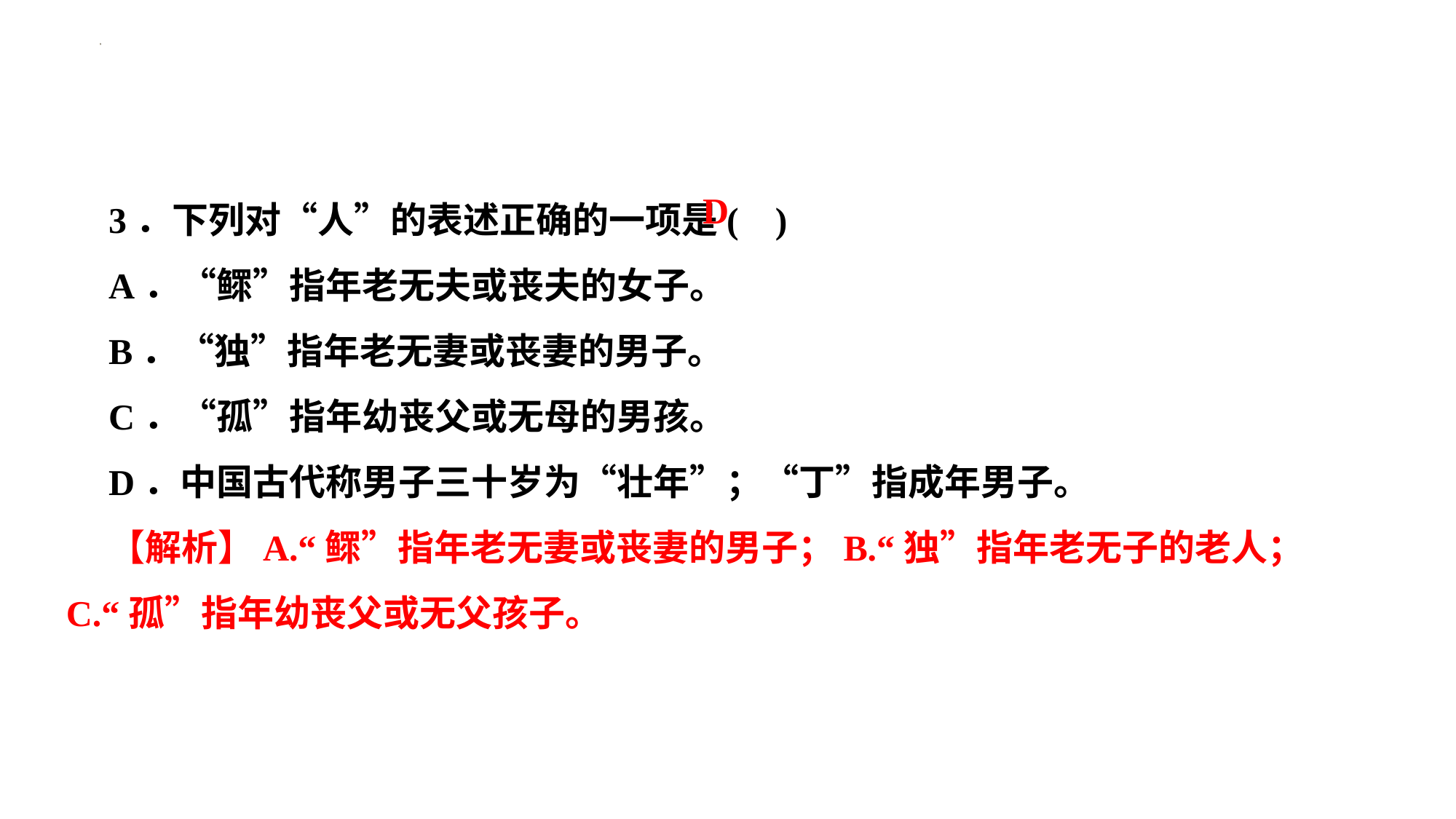

3．下列对“人”的表述正确的一项是(    )
A．“鳏”指年老无夫或丧夫的女子。
B．“独”指年老无妻或丧妻的男子。
C．“孤”指年幼丧父或无母的男孩。
D．中国古代称男子三十岁为“壮年”；“丁”指成年男子。
【解析】A.“鳏”指年老无妻或丧妻的男子；B.“独”指年老无子的老人；C.“孤”指年幼丧父或无父孩子。
D